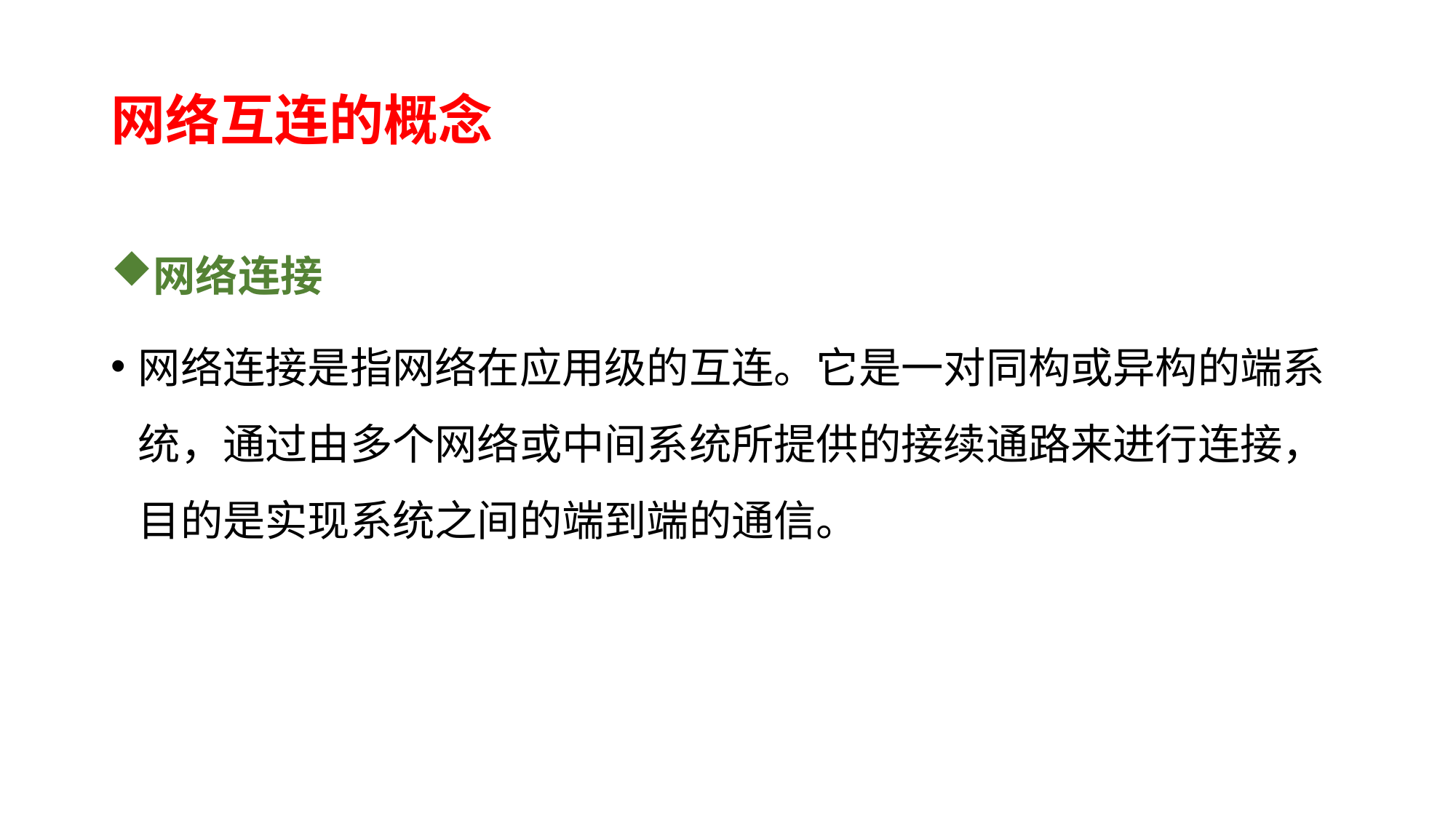

# 网络互连的概念
网络连接
网络连接是指网络在应用级的互连。它是一对同构或异构的端系统，通过由多个网络或中间系统所提供的接续通路来进行连接，目的是实现系统之间的端到端的通信。